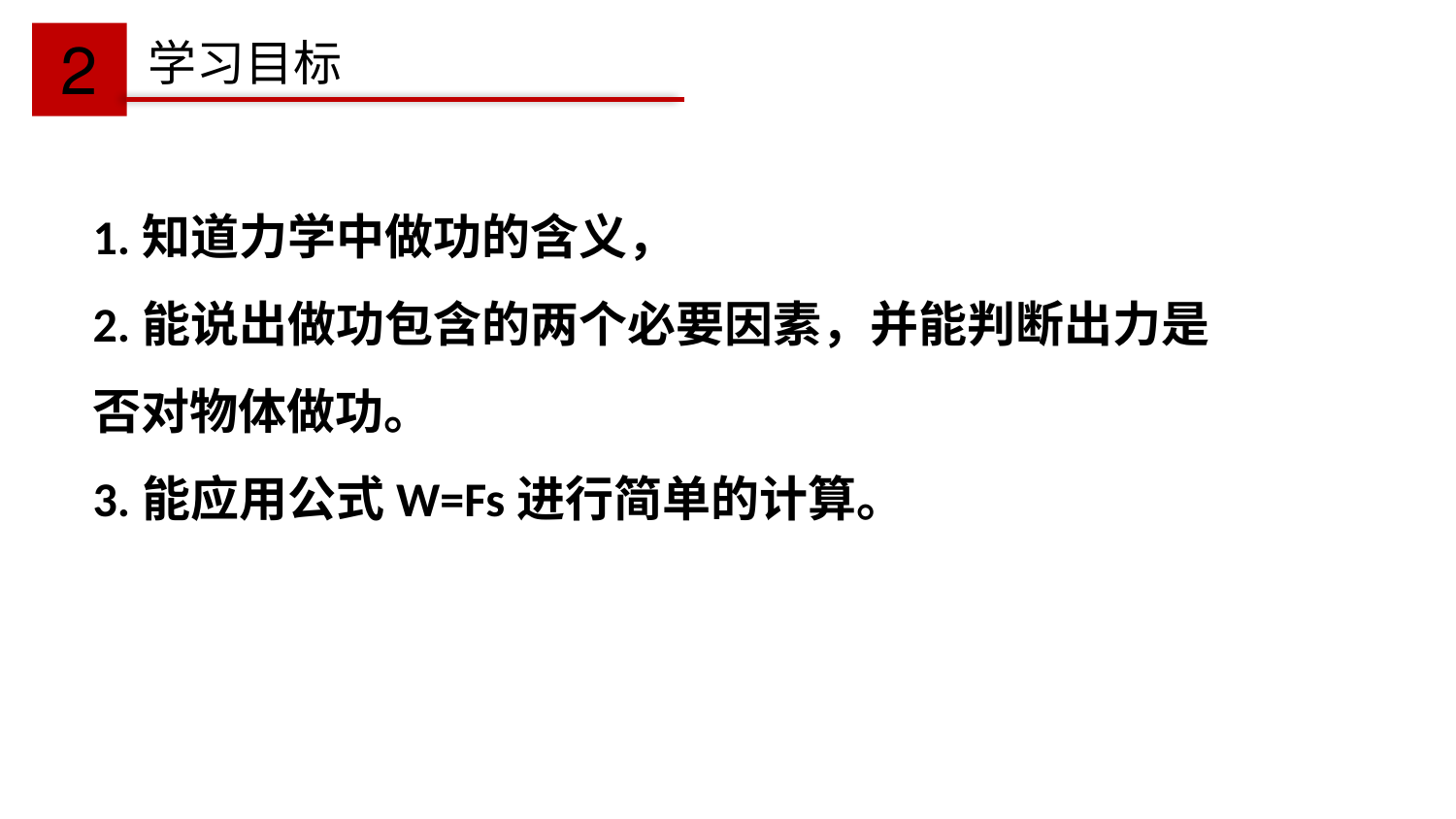

2
学习目标
1.知道力学中做功的含义，
2.能说出做功包含的两个必要因素，并能判断出力是否对物体做功。
3.能应用公式W=Fs进行简单的计算。